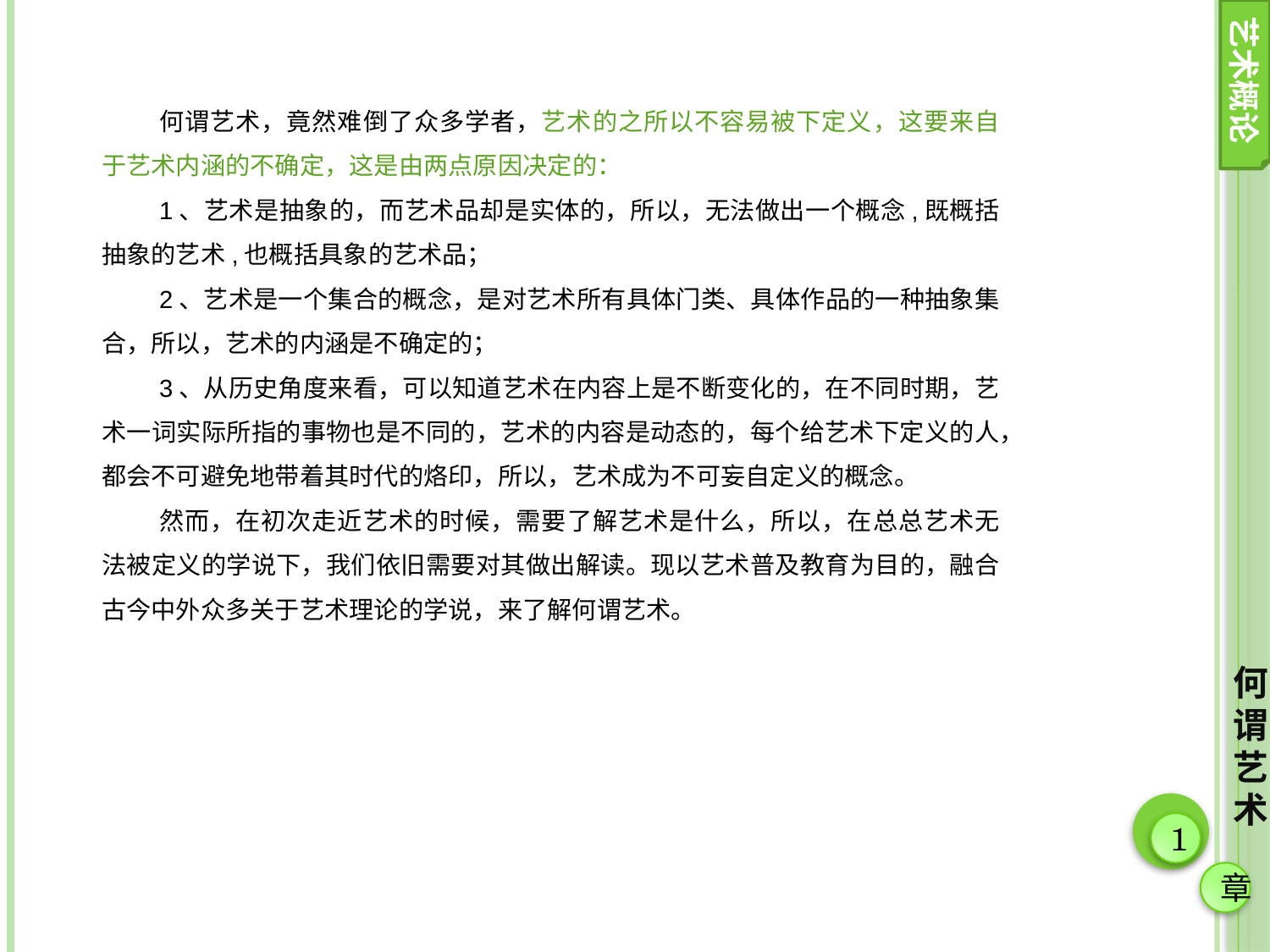

艺术概论
何谓艺术，竟然难倒了众多学者，艺术的之所以不容易被下定义，这要来自于艺术内涵的不确定，这是由两点原因决定的：
1、艺术是抽象的，而艺术品却是实体的，所以，无法做出一个概念,既概括抽象的艺术,也概括具象的艺术品；
2、艺术是一个集合的概念，是对艺术所有具体门类、具体作品的一种抽象集合，所以，艺术的内涵是不确定的；
3、从历史角度来看，可以知道艺术在内容上是不断变化的，在不同时期，艺术一词实际所指的事物也是不同的，艺术的内容是动态的，每个给艺术下定义的人，都会不可避免地带着其时代的烙印，所以，艺术成为不可妄自定义的概念。
然而，在初次走近艺术的时候，需要了解艺术是什么，所以，在总总艺术无法被定义的学说下，我们依旧需要对其做出解读。现以艺术普及教育为目的，融合古今中外众多关于艺术理论的学说，来了解何谓艺术。
何谓艺术
1
章